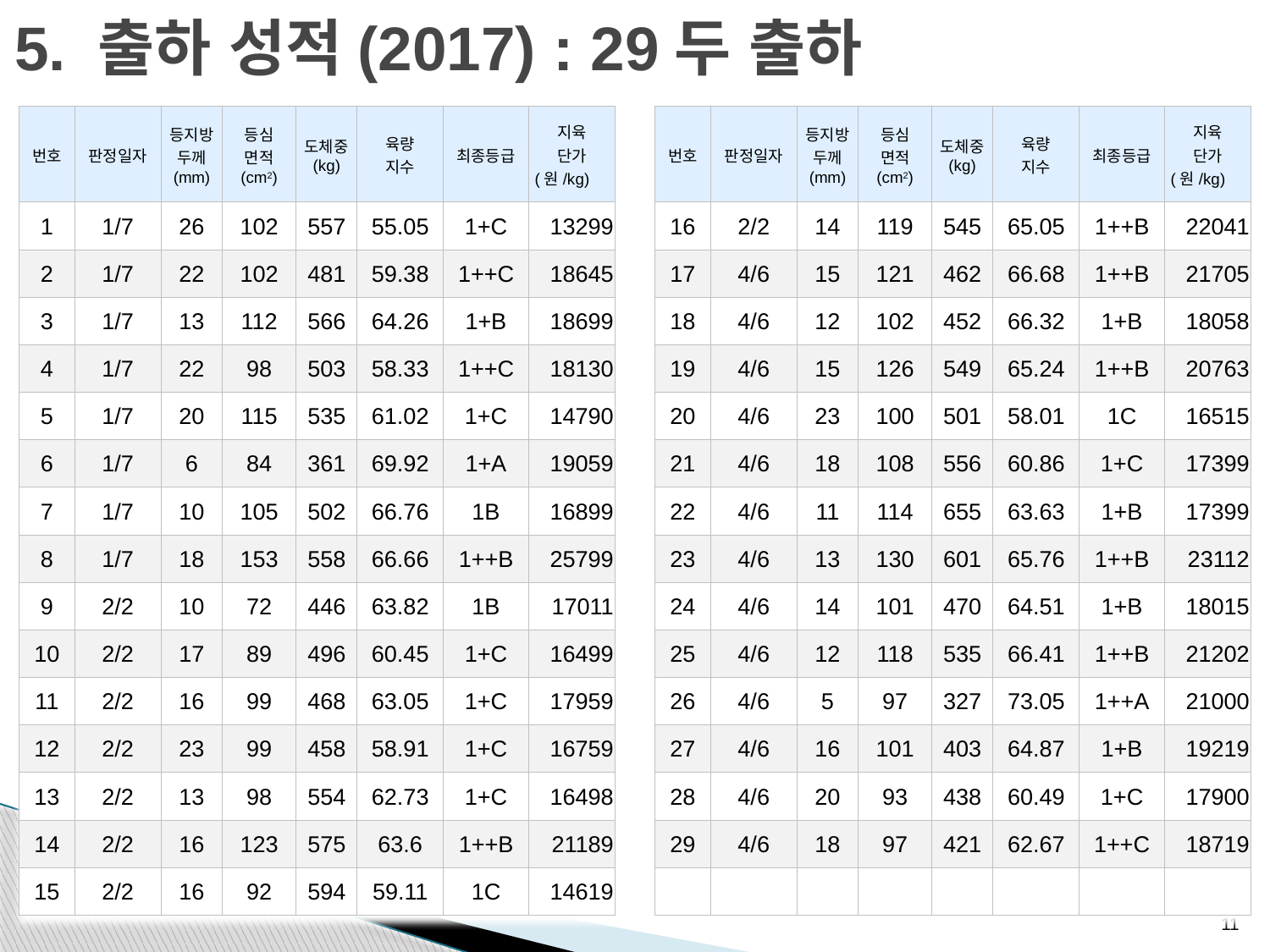

# 5. 출하 성적(2017) : 29두 출하
| 번호 | 판정일자 | 등지방 두께 (mm) | 등심 면적 (cm2) | 도체중 (kg) | 육량 지수 | 최종등급 | 지육 단가 (원/kg) |
| --- | --- | --- | --- | --- | --- | --- | --- |
| 16 | 2/2 | 14 | 119 | 545 | 65.05 | 1++B | 22041 |
| 17 | 4/6 | 15 | 121 | 462 | 66.68 | 1++B | 21705 |
| 18 | 4/6 | 12 | 102 | 452 | 66.32 | 1+B | 18058 |
| 19 | 4/6 | 15 | 126 | 549 | 65.24 | 1++B | 20763 |
| 20 | 4/6 | 23 | 100 | 501 | 58.01 | 1C | 16515 |
| 21 | 4/6 | 18 | 108 | 556 | 60.86 | 1+C | 17399 |
| 22 | 4/6 | 11 | 114 | 655 | 63.63 | 1+B | 17399 |
| 23 | 4/6 | 13 | 130 | 601 | 65.76 | 1++B | 23112 |
| 24 | 4/6 | 14 | 101 | 470 | 64.51 | 1+B | 18015 |
| 25 | 4/6 | 12 | 118 | 535 | 66.41 | 1++B | 21202 |
| 26 | 4/6 | 5 | 97 | 327 | 73.05 | 1++A | 21000 |
| 27 | 4/6 | 16 | 101 | 403 | 64.87 | 1+B | 19219 |
| 28 | 4/6 | 20 | 93 | 438 | 60.49 | 1+C | 17900 |
| 29 | 4/6 | 18 | 97 | 421 | 62.67 | 1++C | 18719 |
|  |  |  |  |  |  |  |  |
| 번호 | 판정일자 | 등지방 두께 (mm) | 등심 면적 (cm2) | 도체중 (kg) | 육량 지수 | 최종등급 | 지육 단가 (원/kg) |
| --- | --- | --- | --- | --- | --- | --- | --- |
| 1 | 1/7 | 26 | 102 | 557 | 55.05 | 1+C | 13299 |
| 2 | 1/7 | 22 | 102 | 481 | 59.38 | 1++C | 18645 |
| 3 | 1/7 | 13 | 112 | 566 | 64.26 | 1+B | 18699 |
| 4 | 1/7 | 22 | 98 | 503 | 58.33 | 1++C | 18130 |
| 5 | 1/7 | 20 | 115 | 535 | 61.02 | 1+C | 14790 |
| 6 | 1/7 | 6 | 84 | 361 | 69.92 | 1+A | 19059 |
| 7 | 1/7 | 10 | 105 | 502 | 66.76 | 1B | 16899 |
| 8 | 1/7 | 18 | 153 | 558 | 66.66 | 1++B | 25799 |
| 9 | 2/2 | 10 | 72 | 446 | 63.82 | 1B | 17011 |
| 10 | 2/2 | 17 | 89 | 496 | 60.45 | 1+C | 16499 |
| 11 | 2/2 | 16 | 99 | 468 | 63.05 | 1+C | 17959 |
| 12 | 2/2 | 23 | 99 | 458 | 58.91 | 1+C | 16759 |
| 13 | 2/2 | 13 | 98 | 554 | 62.73 | 1+C | 16498 |
| 14 | 2/2 | 16 | 123 | 575 | 63.6 | 1++B | 21189 |
| 15 | 2/2 | 16 | 92 | 594 | 59.11 | 1C | 14619 |

11